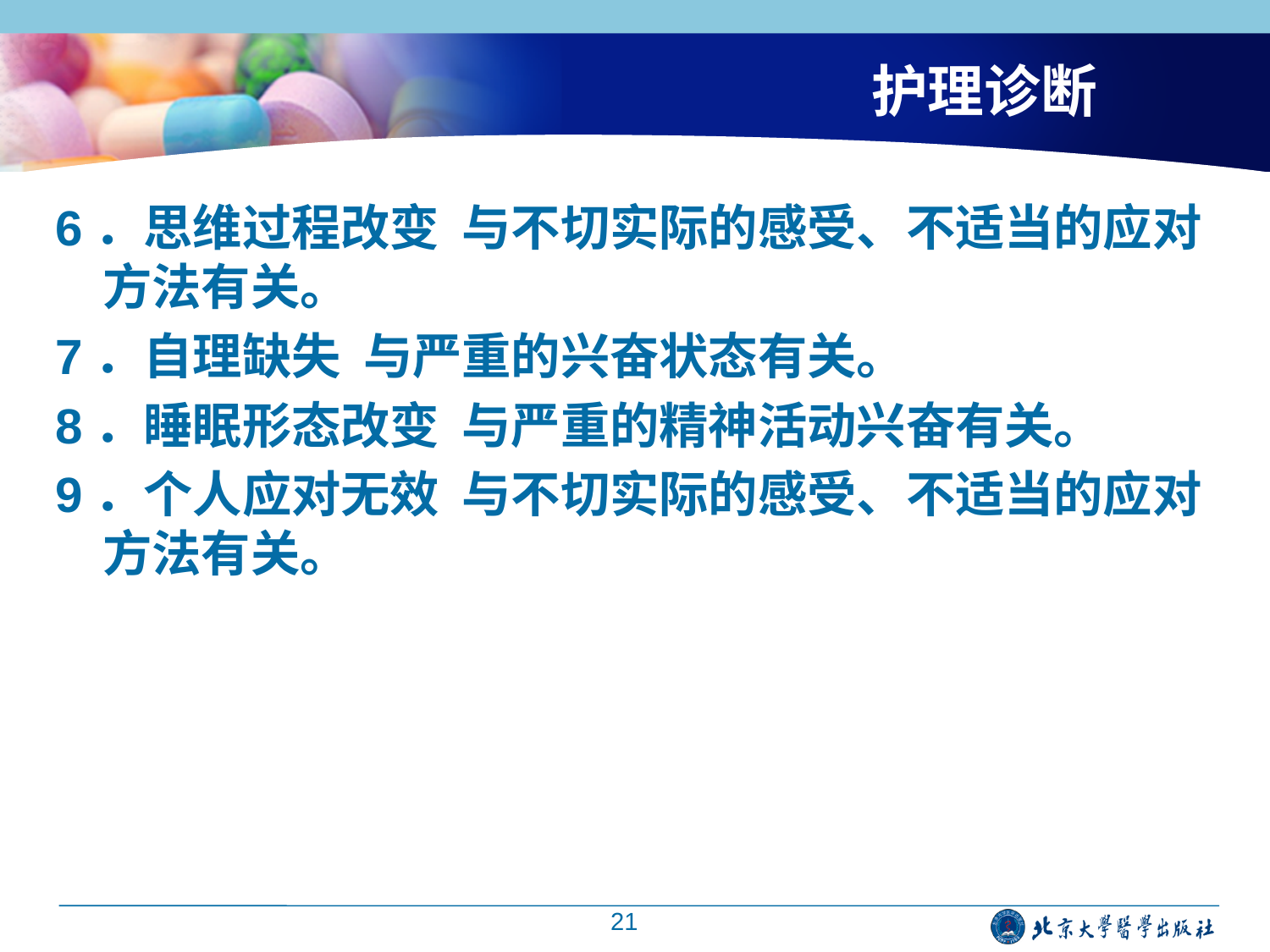

护理诊断
6．思维过程改变  与不切实际的感受、不适当的应对方法有关。
7．自理缺失  与严重的兴奋状态有关。
8．睡眠形态改变  与严重的精神活动兴奋有关。
9．个人应对无效  与不切实际的感受、不适当的应对方法有关。

21